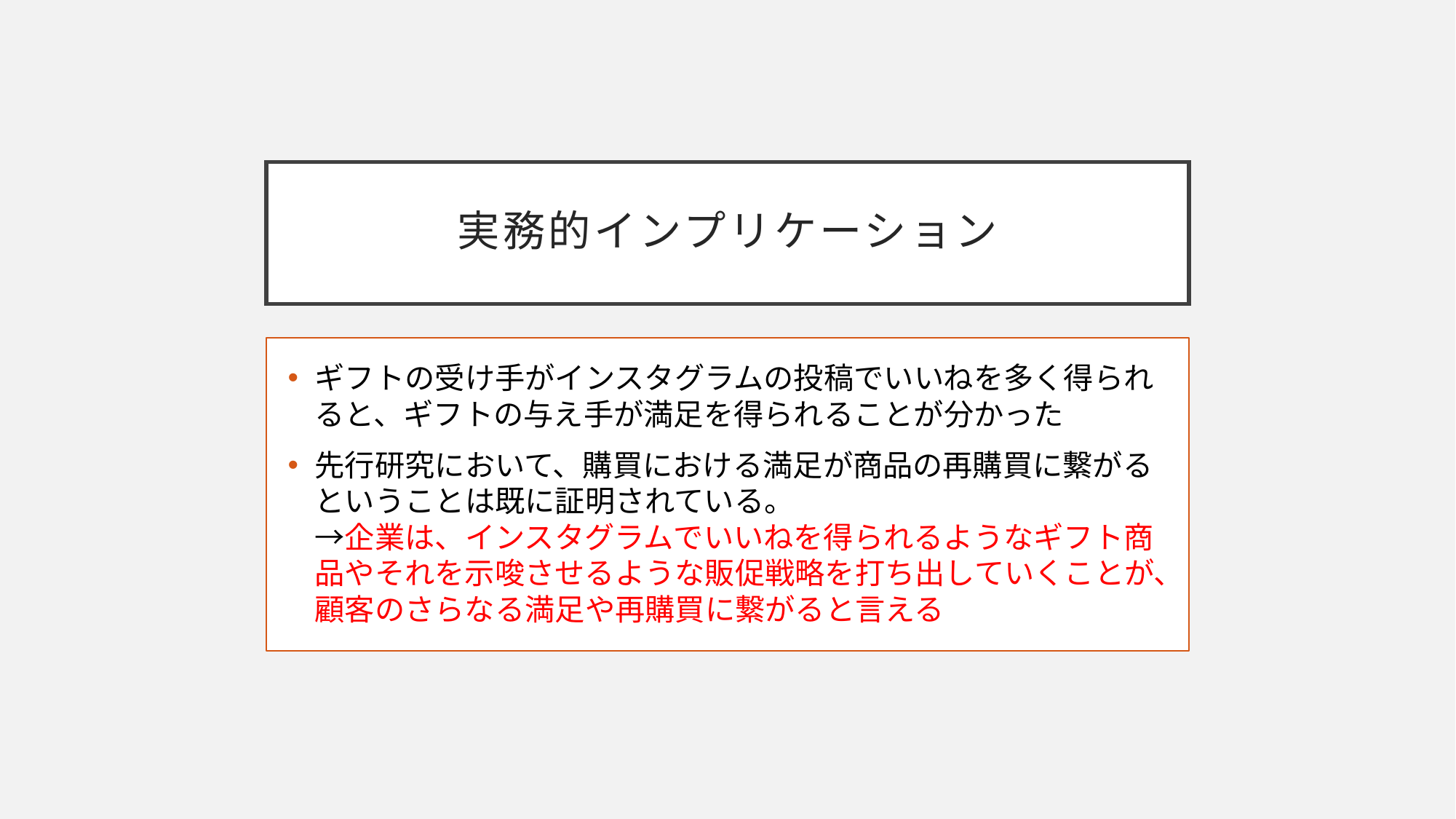

# 実務的インプリケーション
ギフトの受け手がインスタグラムの投稿でいいねを多く得られると、ギフトの与え手が満足を得られることが分かった
先行研究において、購買における満足が商品の再購買に繋がるということは既に証明されている。
→企業は、インスタグラムでいいねを得られるようなギフト商品やそれを示唆させるような販促戦略を打ち出していくことが、顧客のさらなる満足や再購買に繋がると言える